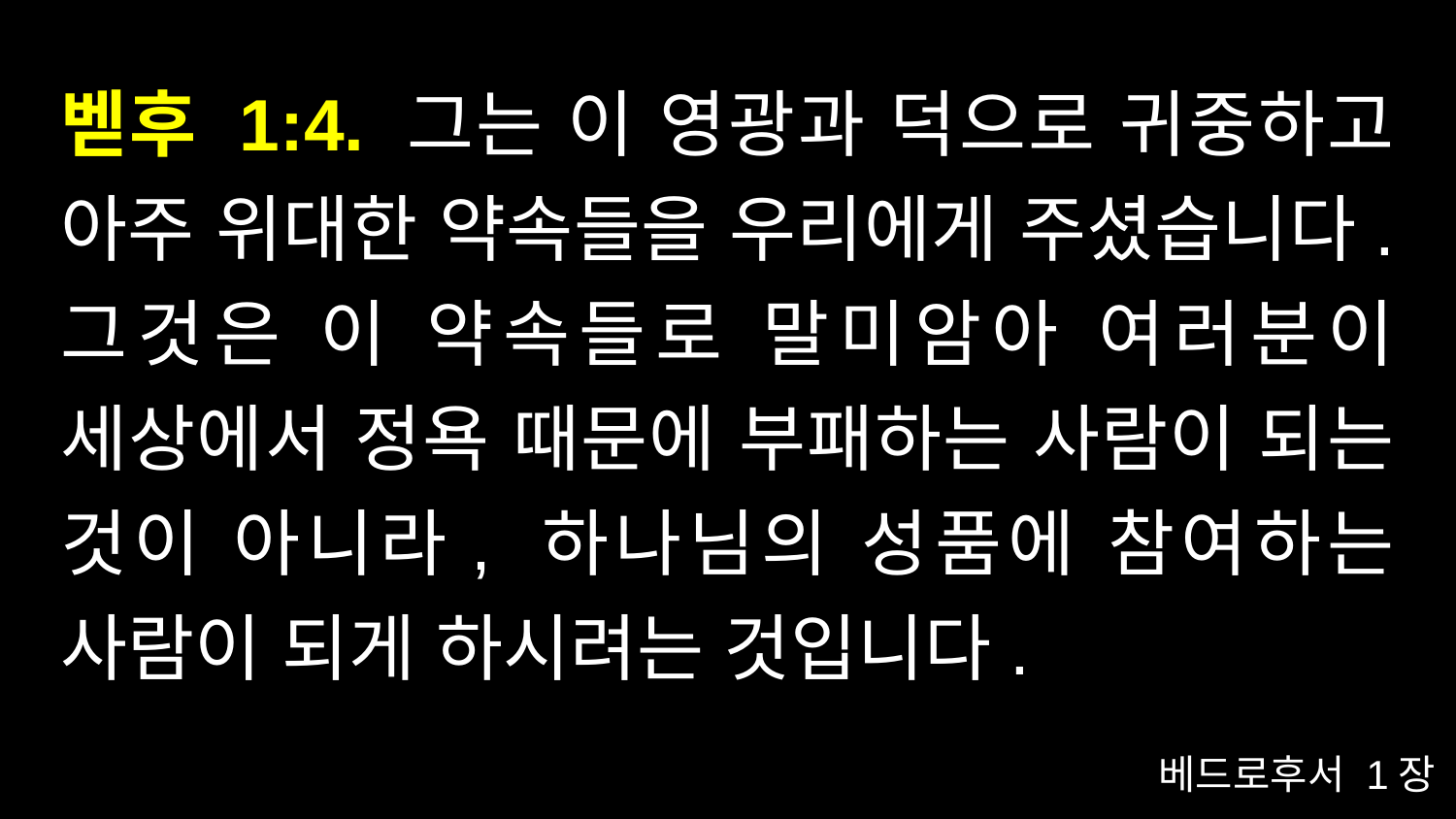

# 벧후 1:4. 그는 이 영광과 덕으로 귀중하고 아주 위대한 약속들을 우리에게 주셨습니다. 그것은 이 약속들로 말미암아 여러분이 세상에서 정욕 때문에 부패하는 사람이 되는 것이 아니라, 하나님의 성품에 참여하는 사람이 되게 하시려는 것입니다.
베드로후서 1장